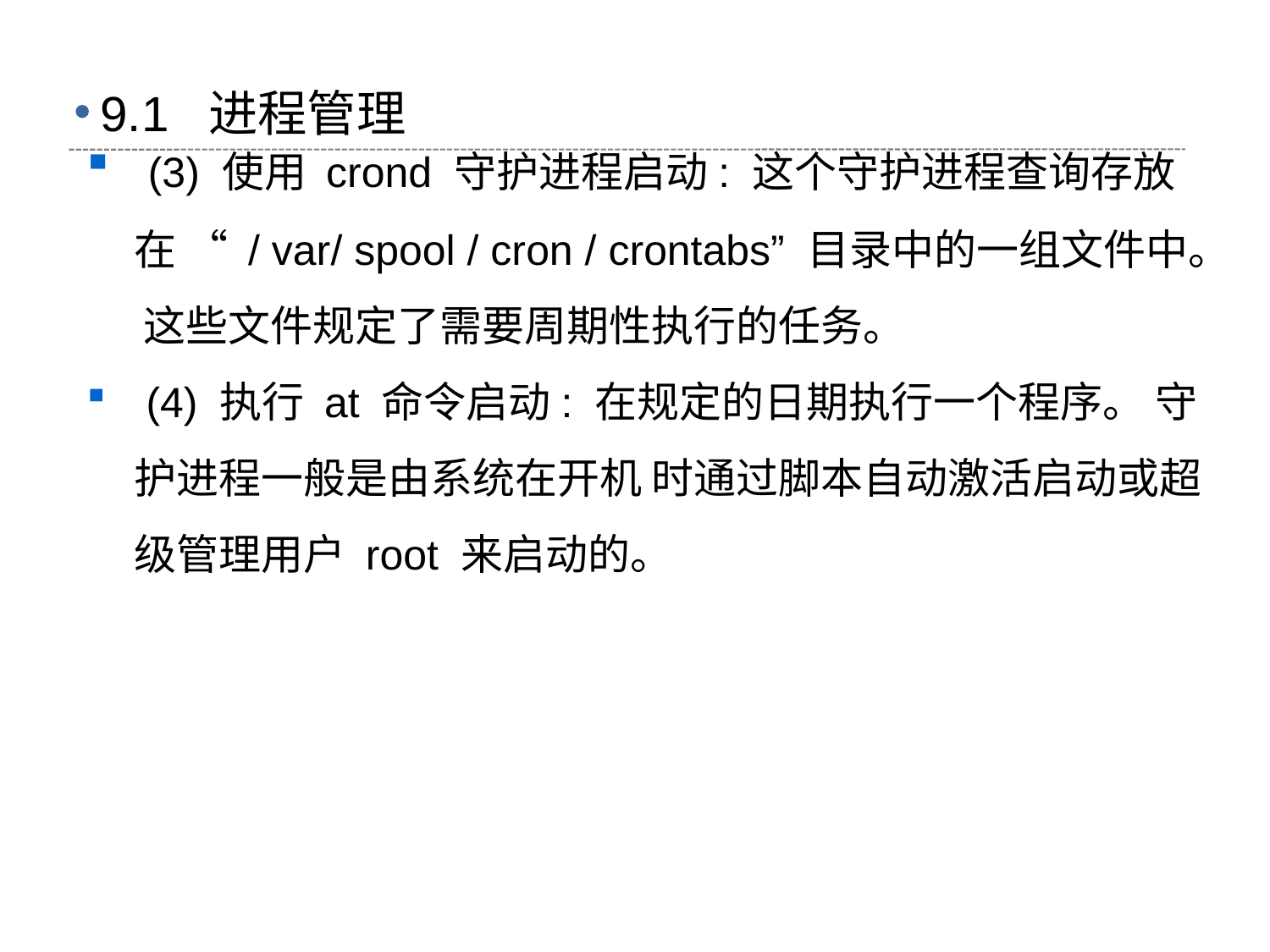

# 9.1  进程管理

 (3) 使用 crond 守护进程启动: 这个守护进程查询存放在 “ / var/ spool / cron / crontabs” 目录中的一组文件中。 这些文件规定了需要周期性执行的任务。
 (4) 执行 at 命令启动: 在规定的日期执行一个程序。 守护进程一般是由系统在开机 时通过脚本自动激活启动或超级管理用户 root 来启动的。